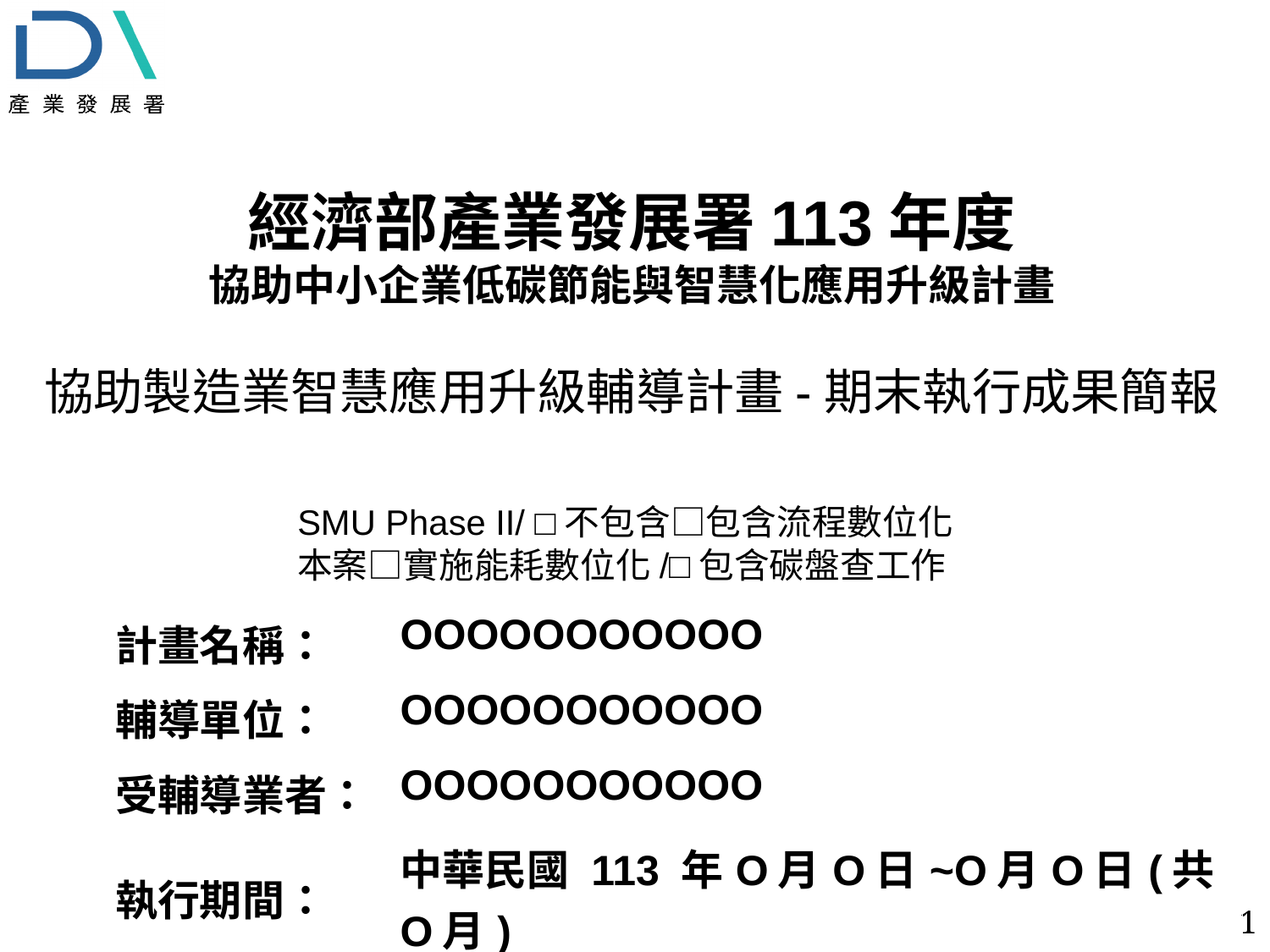

經濟部產業發展署113年度
協助中小企業低碳節能與智慧化應用升級計畫
協助製造業智慧應用升級輔導計畫-期末執行成果簡報
SMU Phase II/ □不包含□包含流程數位化
本案□實施能耗數位化/□包含碳盤查工作
| 計畫名稱： | OOOOOOOOOOO |
| --- | --- |
| 輔導單位： | OOOOOOOOOOO |
| 受輔導業者： | OOOOOOOOOOO |
| 執行期間： | 中華民國 113 年O月O日~O月O日(共O月) |
1